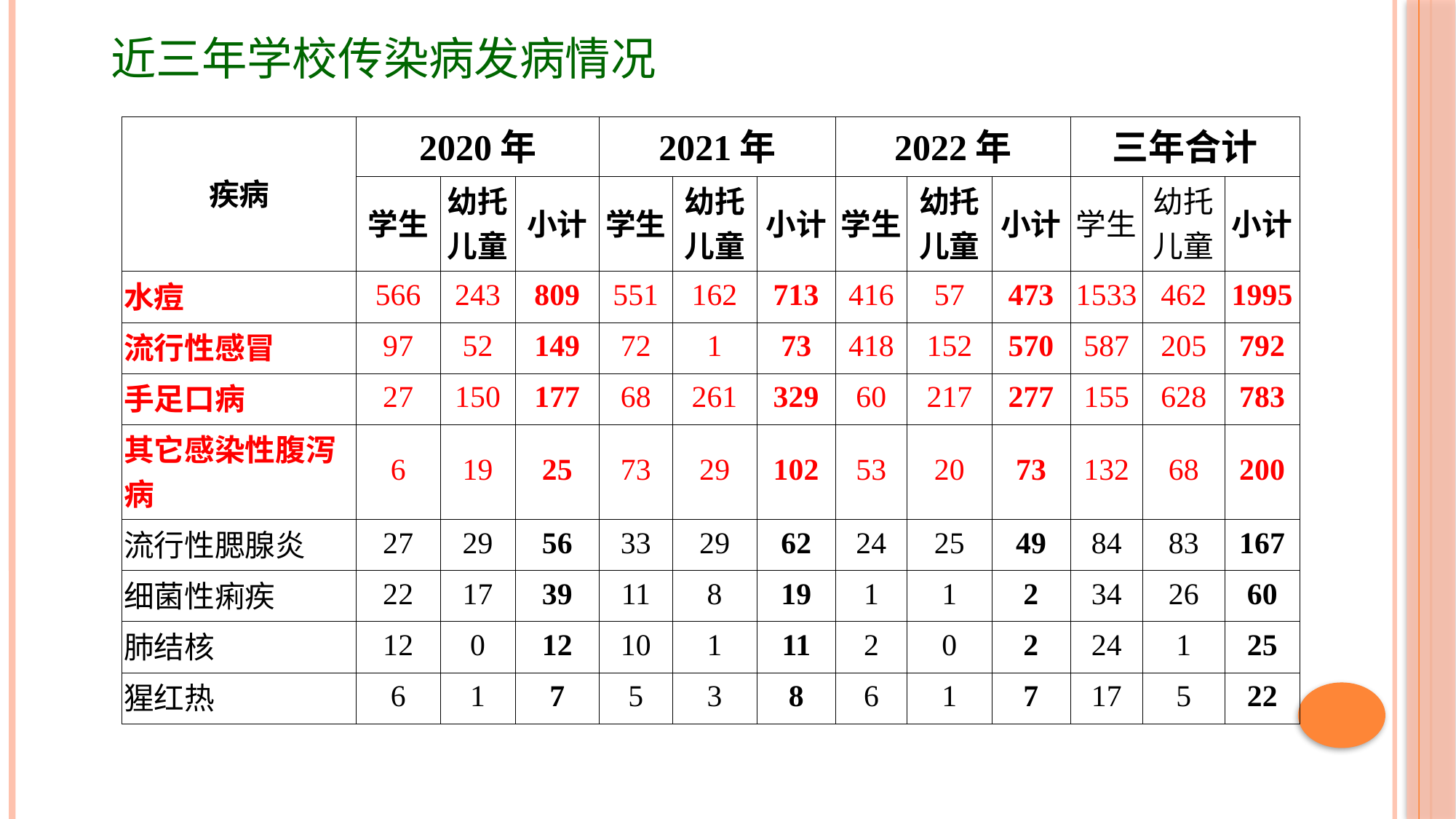

# 近三年学校传染病发病情况
| 疾病 | 2020年 |  |  | 2021年 |  |  | 2022年 |  |  | 三年合计 |  |  |
| --- | --- | --- | --- | --- | --- | --- | --- | --- | --- | --- | --- | --- |
|  | 学生 | 幼托儿童 | 小计 | 学生 | 幼托儿童 | 小计 | 学生 | 幼托儿童 | 小计 | 学生 | 幼托儿童 | 小计 |
| 水痘 | 566 | 243 | 809 | 551 | 162 | 713 | 416 | 57 | 473 | 1533 | 462 | 1995 |
| 流行性感冒 | 97 | 52 | 149 | 72 | 1 | 73 | 418 | 152 | 570 | 587 | 205 | 792 |
| 手足口病 | 27 | 150 | 177 | 68 | 261 | 329 | 60 | 217 | 277 | 155 | 628 | 783 |
| 其它感染性腹泻病 | 6 | 19 | 25 | 73 | 29 | 102 | 53 | 20 | 73 | 132 | 68 | 200 |
| 流行性腮腺炎 | 27 | 29 | 56 | 33 | 29 | 62 | 24 | 25 | 49 | 84 | 83 | 167 |
| 细菌性痢疾 | 22 | 17 | 39 | 11 | 8 | 19 | 1 | 1 | 2 | 34 | 26 | 60 |
| 肺结核 | 12 | 0 | 12 | 10 | 1 | 11 | 2 | 0 | 2 | 24 | 1 | 25 |
| 猩红热 | 6 | 1 | 7 | 5 | 3 | 8 | 6 | 1 | 7 | 17 | 5 | 22 |